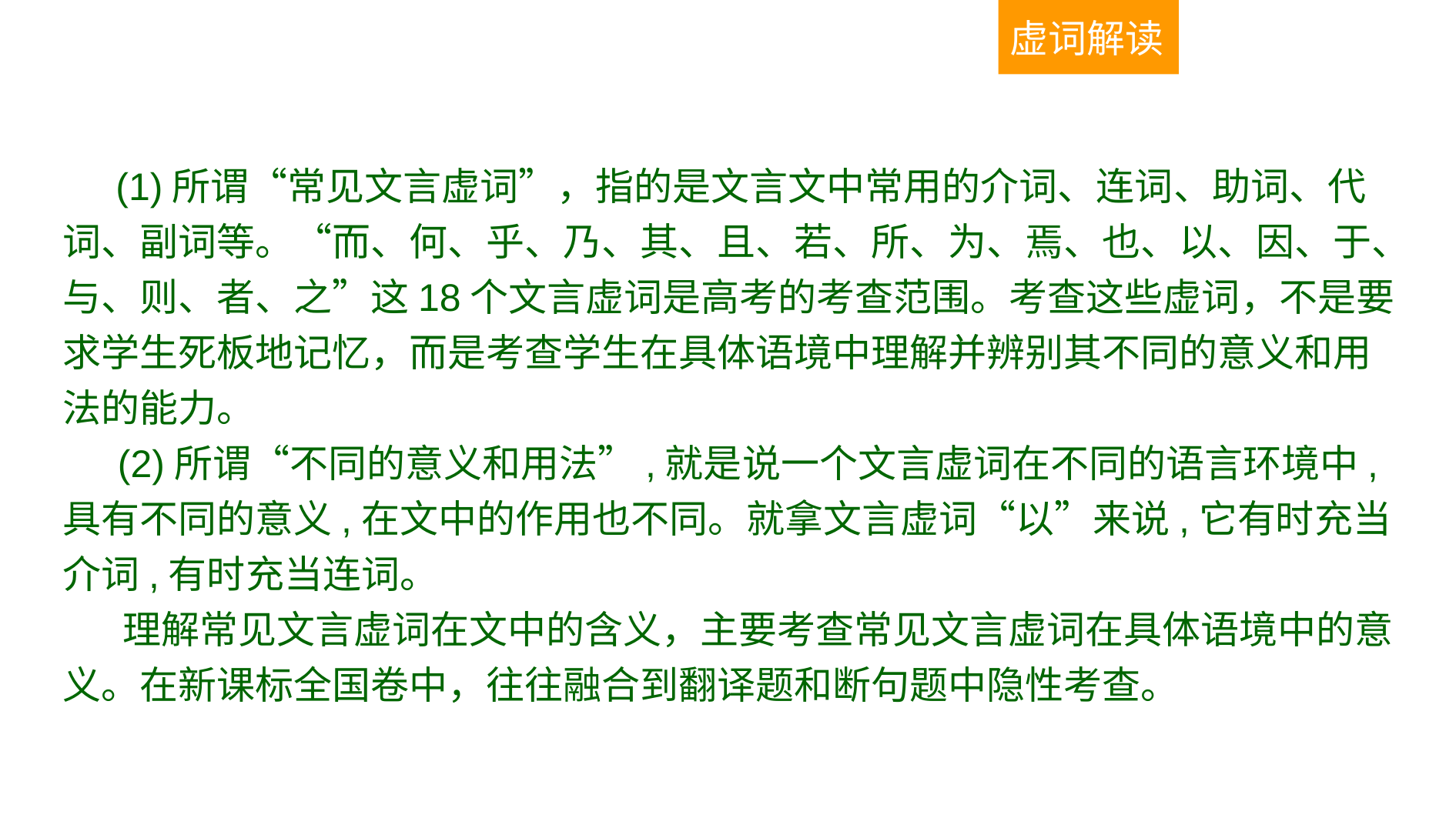

虚词解读
  (1)所谓“常见文言虚词”，指的是文言文中常用的介词、连词、助词、代词、副词等。“而、何、乎、乃、其、且、若、所、为、焉、也、以、因、于、与、则、者、之”这18个文言虚词是高考的考查范围。考查这些虚词，不是要求学生死板地记忆，而是考查学生在具体语境中理解并辨别其不同的意义和用法的能力。
  (2)所谓“不同的意义和用法”,就是说一个文言虚词在不同的语言环境中,具有不同的意义,在文中的作用也不同。就拿文言虚词“以”来说,它有时充当介词,有时充当连词。
  理解常见文言虚词在文中的含义，主要考查常见文言虚词在具体语境中的意义。在新课标全国卷中，往往融合到翻译题和断句题中隐性考查。